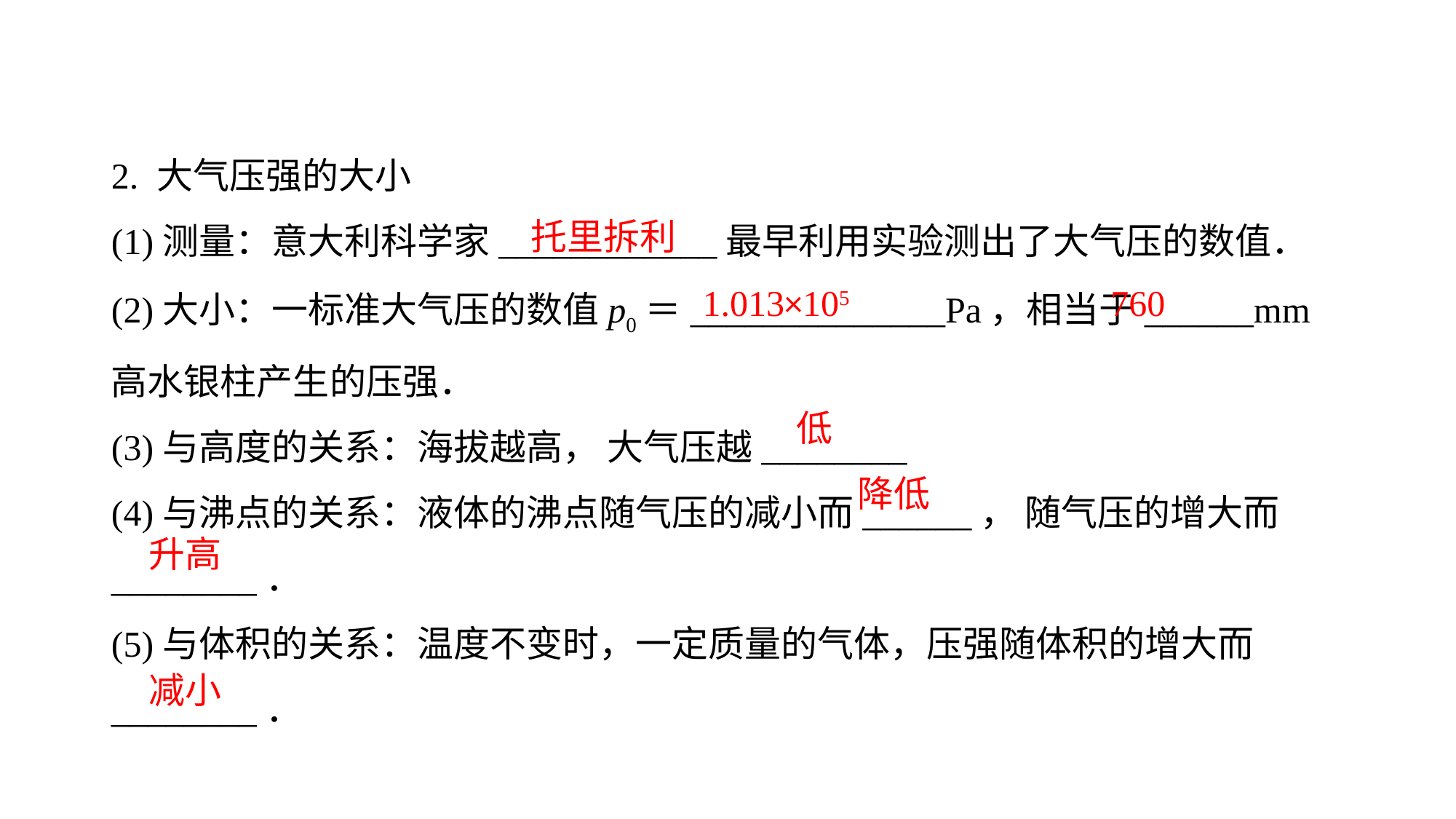

2. 大气压强的大小
(1)测量：意大利科学家____________最早利用实验测出了大气压的数值．(2)大小：一标准大气压的数值p0＝______________Pa，相当于______mm高水银柱产生的压强．(3)与高度的关系：海拔越高， 大气压越________(4)与沸点的关系：液体的沸点随气压的减小而______， 随气压的增大而________．(5)与体积的关系：温度不变时，一定质量的气体，压强随体积的增大而________．
托里拆利
1.013×105
760
低
降低
升高
减小